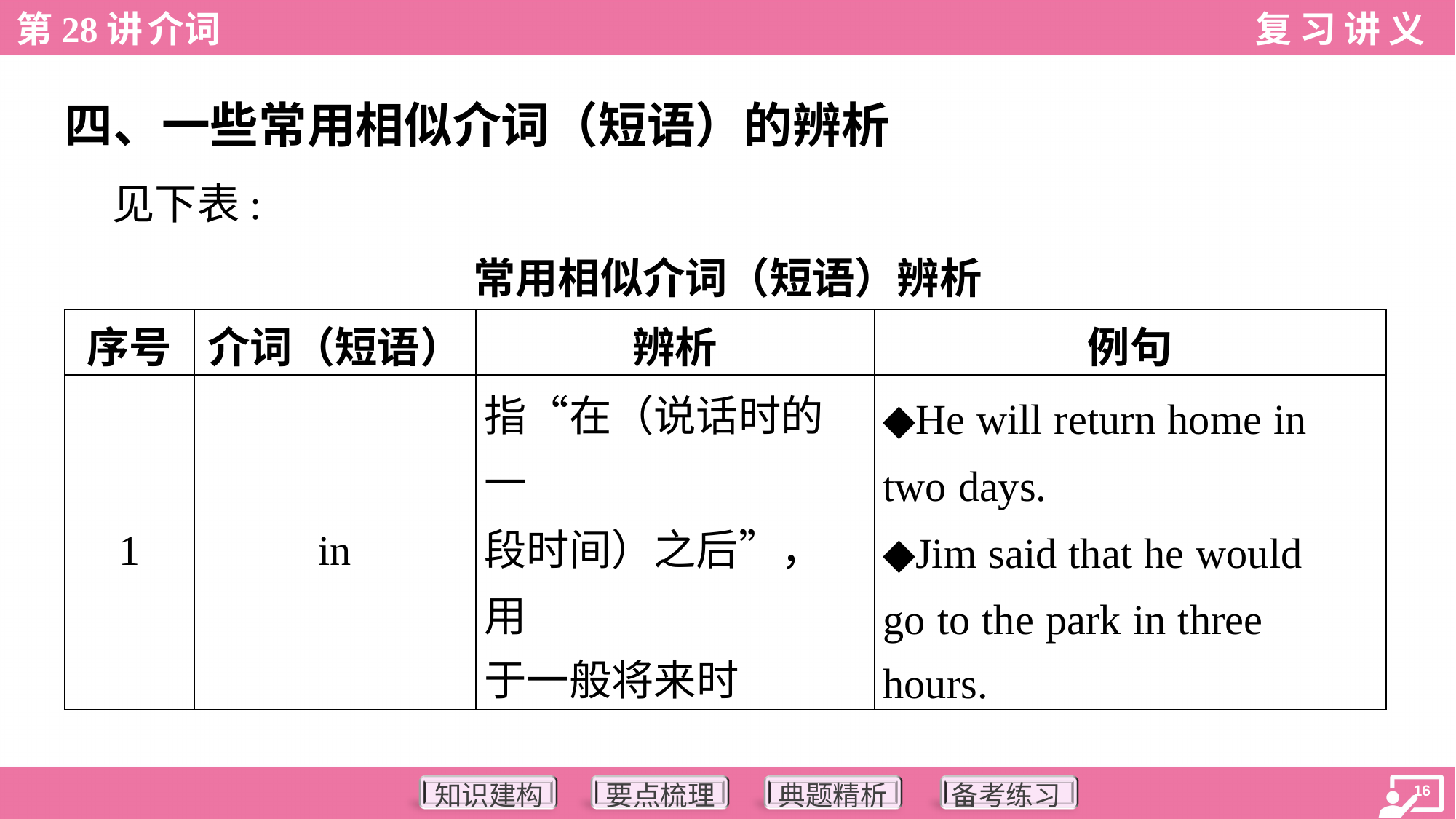

四、一些常用相似介词（短语）的辨析
    见下表:
常用相似介词（短语）辨析
| 序号 | 介词（短语） | 辨析 | 例句 |
| --- | --- | --- | --- |
| 1 | in | 指“在（说话时的一 段时间）之后”，用 于一般将来时 | ◆He will return home in two days. ◆Jim said that he would go to the park in three hours. |